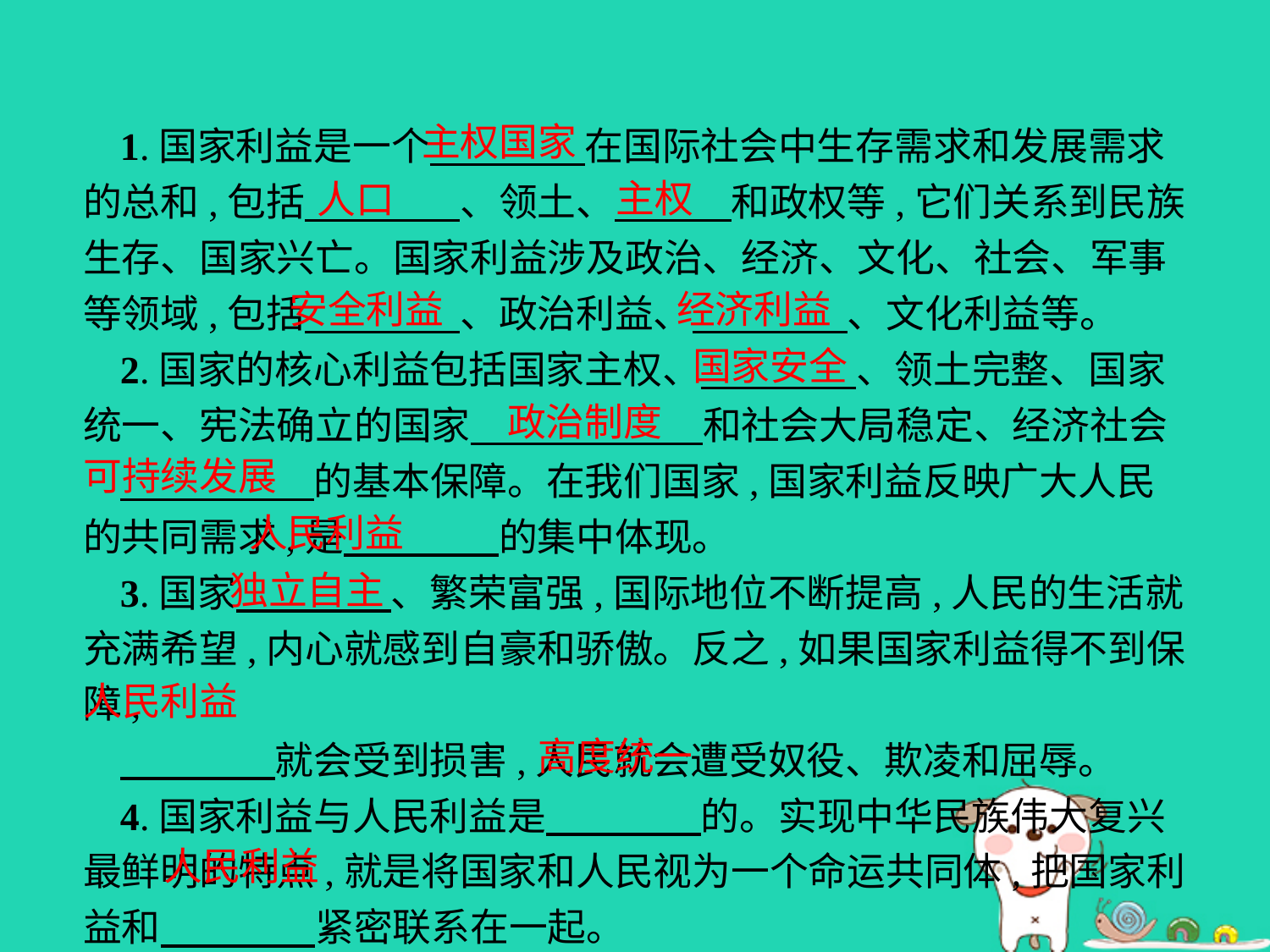

主权国家
1.国家利益是一个　　　　在国际社会中生存需求和发展需求的总和,包括　　　　、领土、　　　和政权等,它们关系到民族生存、国家兴亡。国家利益涉及政治、经济、文化、社会、军事等领域,包括　　　　、政治利益、　　　　、文化利益等。
2.国家的核心利益包括国家主权、　　　　、领土完整、国家统一、宪法确立的国家　　　　　　和社会大局稳定、经济社会
　　　　　的基本保障。在我们国家,国家利益反映广大人民的共同需求,是　　　　的集中体现。
3.国家　　　　、繁荣富强,国际地位不断提高,人民的生活就充满希望,内心就感到自豪和骄傲。反之,如果国家利益得不到保障,
　　　　就会受到损害,人民就会遭受奴役、欺凌和屈辱。
4.国家利益与人民利益是　　　　的。实现中华民族伟大复兴最鲜明的特点,就是将国家和人民视为一个命运共同体,把国家利益和　　　　紧密联系在一起。
主权
人口
安全利益
经济利益
国家安全
政治制度
可持续发展
人民利益
独立自主
人民利益
高度统一
人民利益